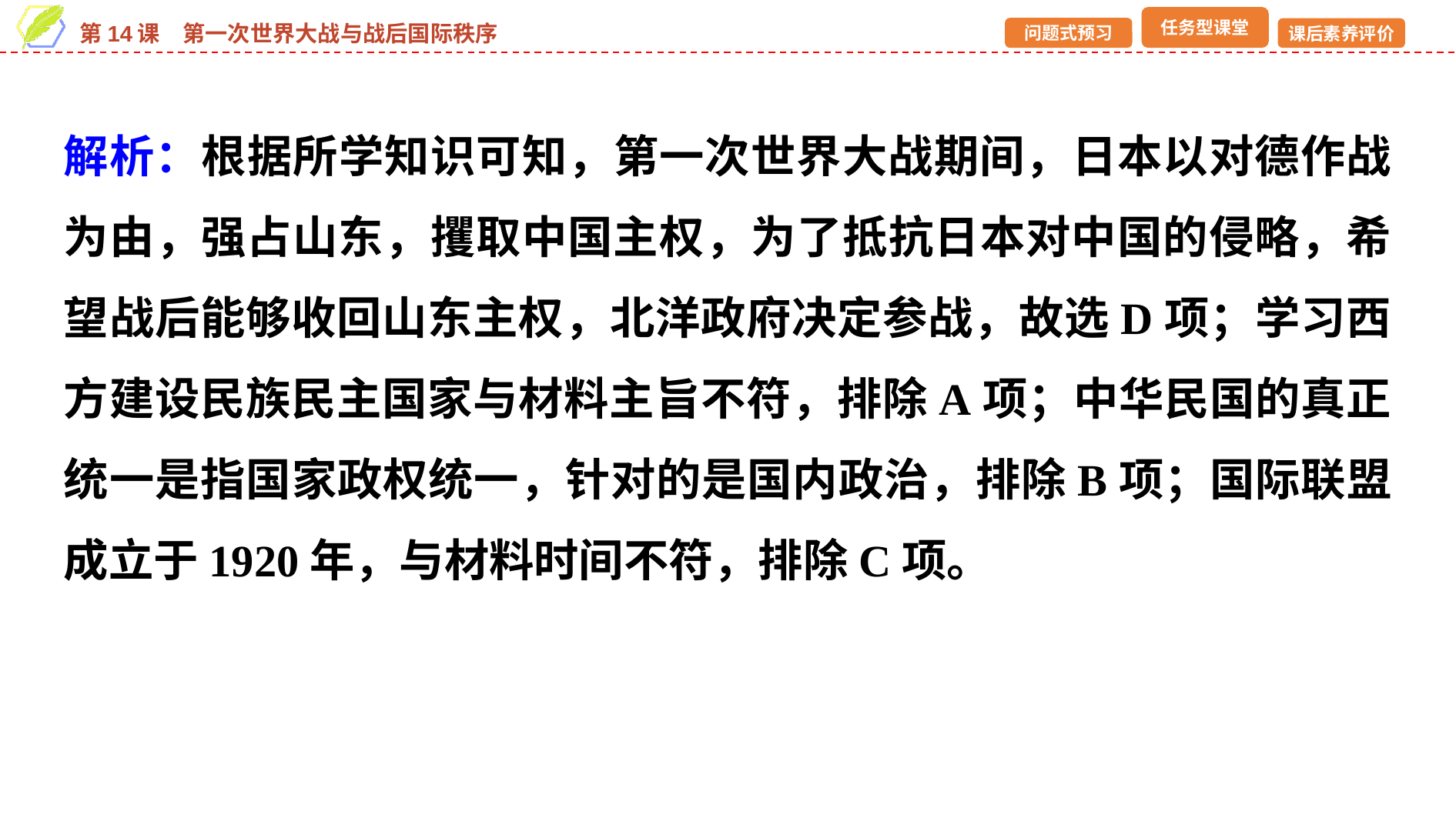

解析：根据所学知识可知，第一次世界大战期间，日本以对德作战为由，强占山东，攫取中国主权，为了抵抗日本对中国的侵略，希望战后能够收回山东主权，北洋政府决定参战，故选D项；学习西方建设民族民主国家与材料主旨不符，排除A项；中华民国的真正统一是指国家政权统一，针对的是国内政治，排除B项；国际联盟成立于1920年，与材料时间不符，排除C项。